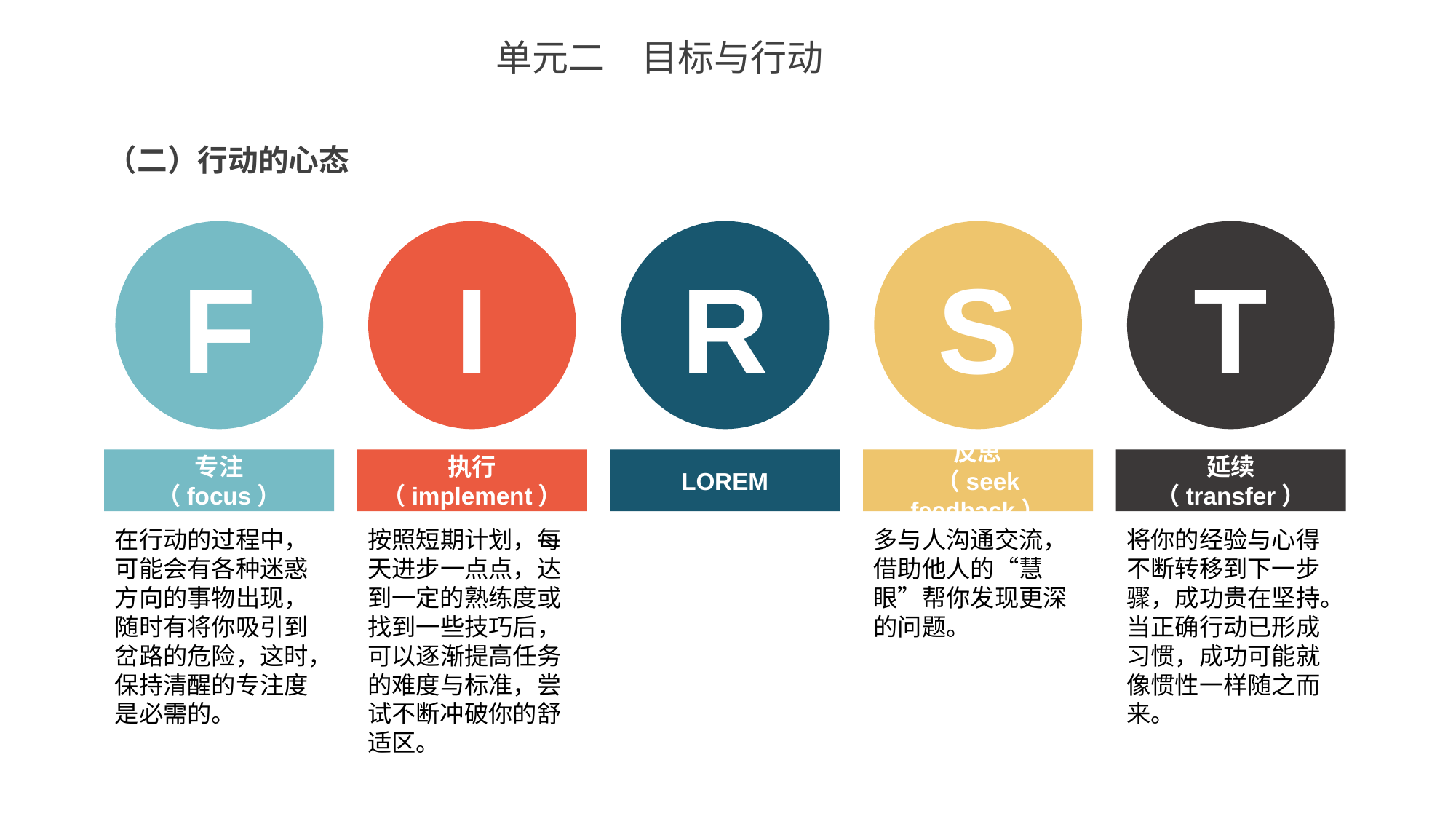

单元二　目标与行动
（二）行动的心态
F
I
R
S
T
专注
（focus）
执行
（implement）
LOREM
反思
（seek feedback）
延续
（transfer）
在行动的过程中，可能会有各种迷惑方向的事物出现，随时有将你吸引到岔路的危险，这时，保持清醒的专注度是必需的。
按照短期计划，每天进步一点点，达到一定的熟练度或找到一些技巧后，可以逐渐提高任务的难度与标准，尝试不断冲破你的舒适区。
多与人沟通交流，借助他人的“慧眼”帮你发现更深的问题。
将你的经验与心得不断转移到下一步骤，成功贵在坚持。当正确行动已形成习惯，成功可能就像惯性一样随之而来。